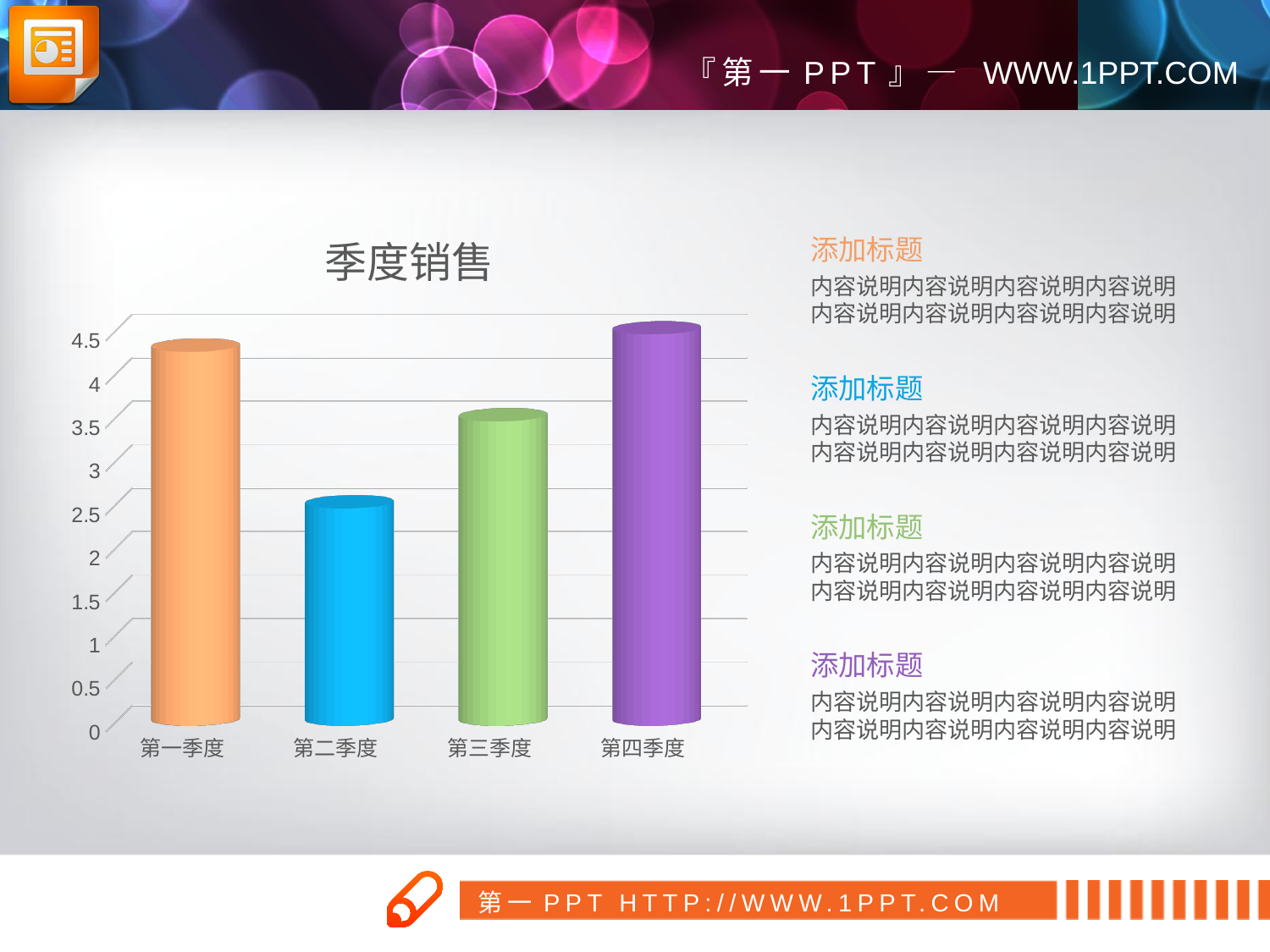

[unsupported chart]

添加标题
内容说明内容说明内容说明内容说明
内容说明内容说明内容说明内容说明
添加标题
内容说明内容说明内容说明内容说明
内容说明内容说明内容说明内容说明
添加标题
内容说明内容说明内容说明内容说明
内容说明内容说明内容说明内容说明
添加标题
内容说明内容说明内容说明内容说明
内容说明内容说明内容说明内容说明